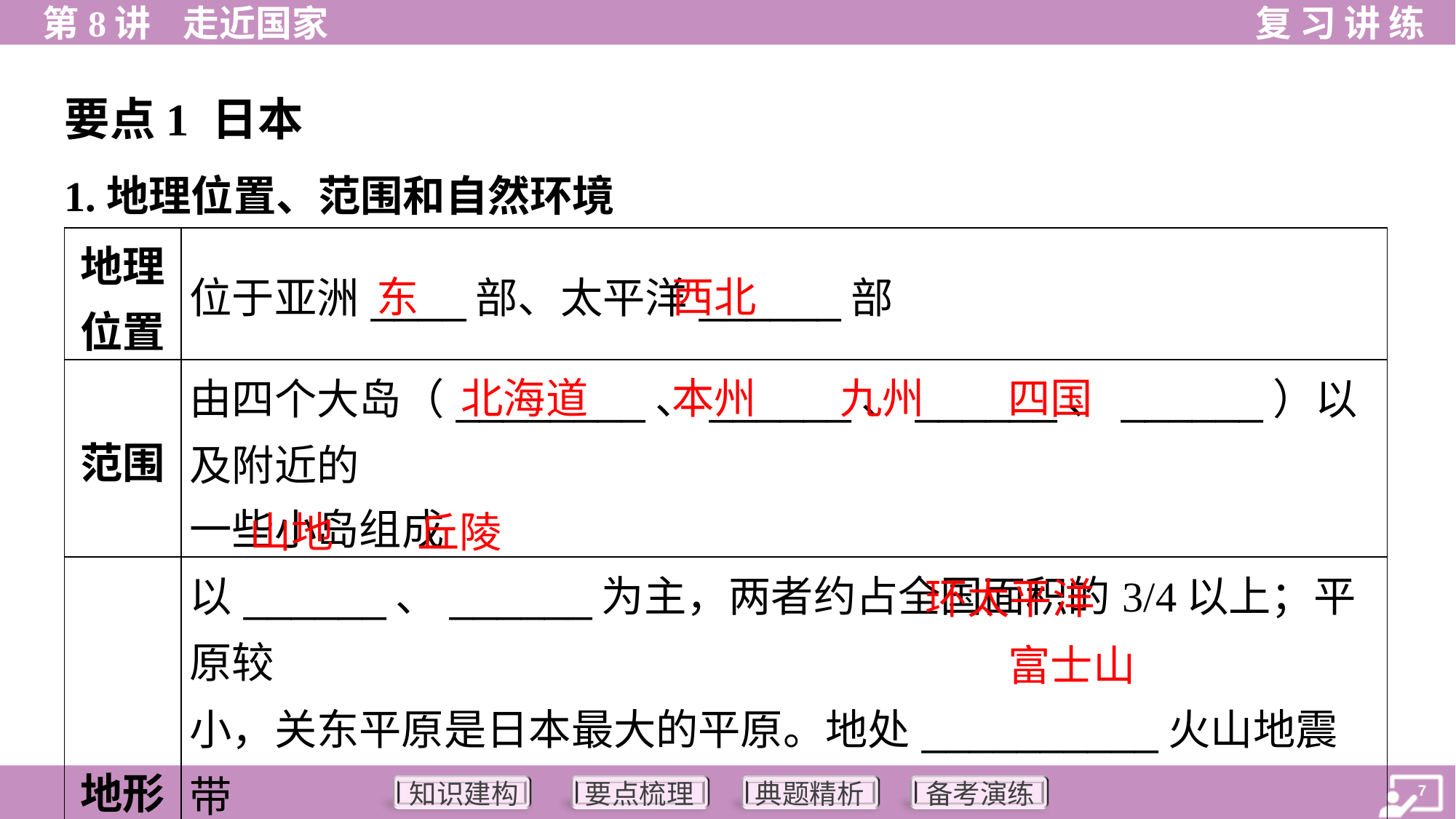

要点1 日本
1.地理位置、范围和自然环境
| 地理 位置 | 位于亚洲\_\_\_\_部、太平洋\_\_\_\_\_\_部 |
| --- | --- |
| 范围 | 由四个大岛（\_\_\_\_\_\_\_\_、\_\_\_\_\_\_、\_\_\_\_\_\_、\_\_\_\_\_\_）以及附近的 一些小岛组成 |
| 地形 | 以\_\_\_\_\_\_、\_\_\_\_\_\_为主，两者约占全国面积的3/4以上；平原较 小，关东平原是日本最大的平原。地处\_\_\_\_\_\_\_\_\_\_火山地震带 上，火山、地震活动频繁；日本最高峰——\_\_\_\_\_\_\_\_是一座活火 山 |
东
西北
北海道
本州
九州
四国
山地
丘陵
环太平洋
富士山